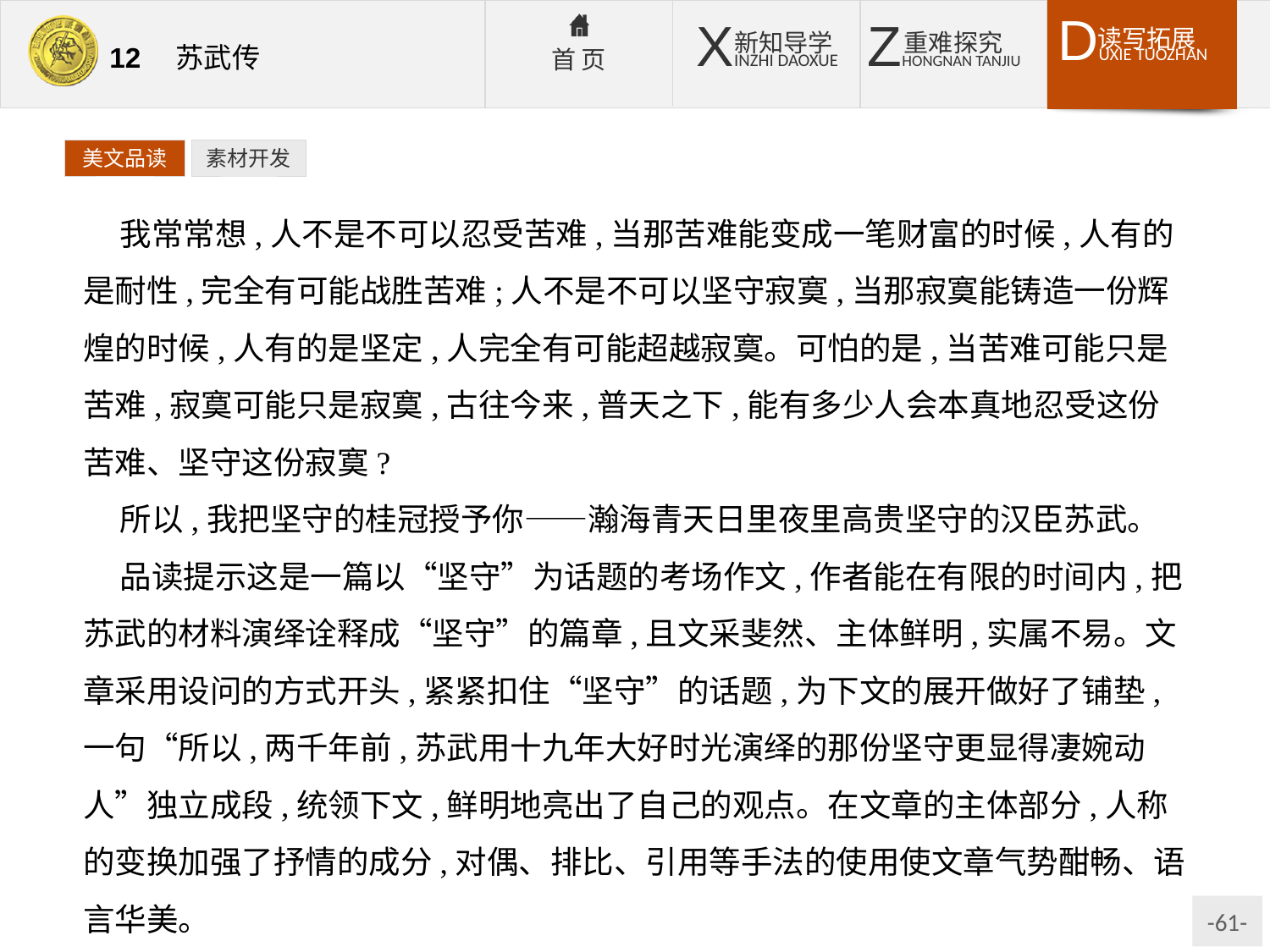

美文品读
素材开发
我常常想,人不是不可以忍受苦难,当那苦难能变成一笔财富的时候,人有的是耐性,完全有可能战胜苦难;人不是不可以坚守寂寞,当那寂寞能铸造一份辉煌的时候,人有的是坚定,人完全有可能超越寂寞。可怕的是,当苦难可能只是苦难,寂寞可能只是寂寞,古往今来,普天之下,能有多少人会本真地忍受这份苦难、坚守这份寂寞?
所以,我把坚守的桂冠授予你——瀚海青天日里夜里高贵坚守的汉臣苏武。
品读提示这是一篇以“坚守”为话题的考场作文,作者能在有限的时间内,把苏武的材料演绎诠释成“坚守”的篇章,且文采斐然、主体鲜明,实属不易。文章采用设问的方式开头,紧紧扣住“坚守”的话题,为下文的展开做好了铺垫,一句“所以,两千年前,苏武用十九年大好时光演绎的那份坚守更显得凄婉动人”独立成段,统领下文,鲜明地亮出了自己的观点。在文章的主体部分,人称的变换加强了抒情的成分,对偶、排比、引用等手法的使用使文章气势酣畅、语言华美。